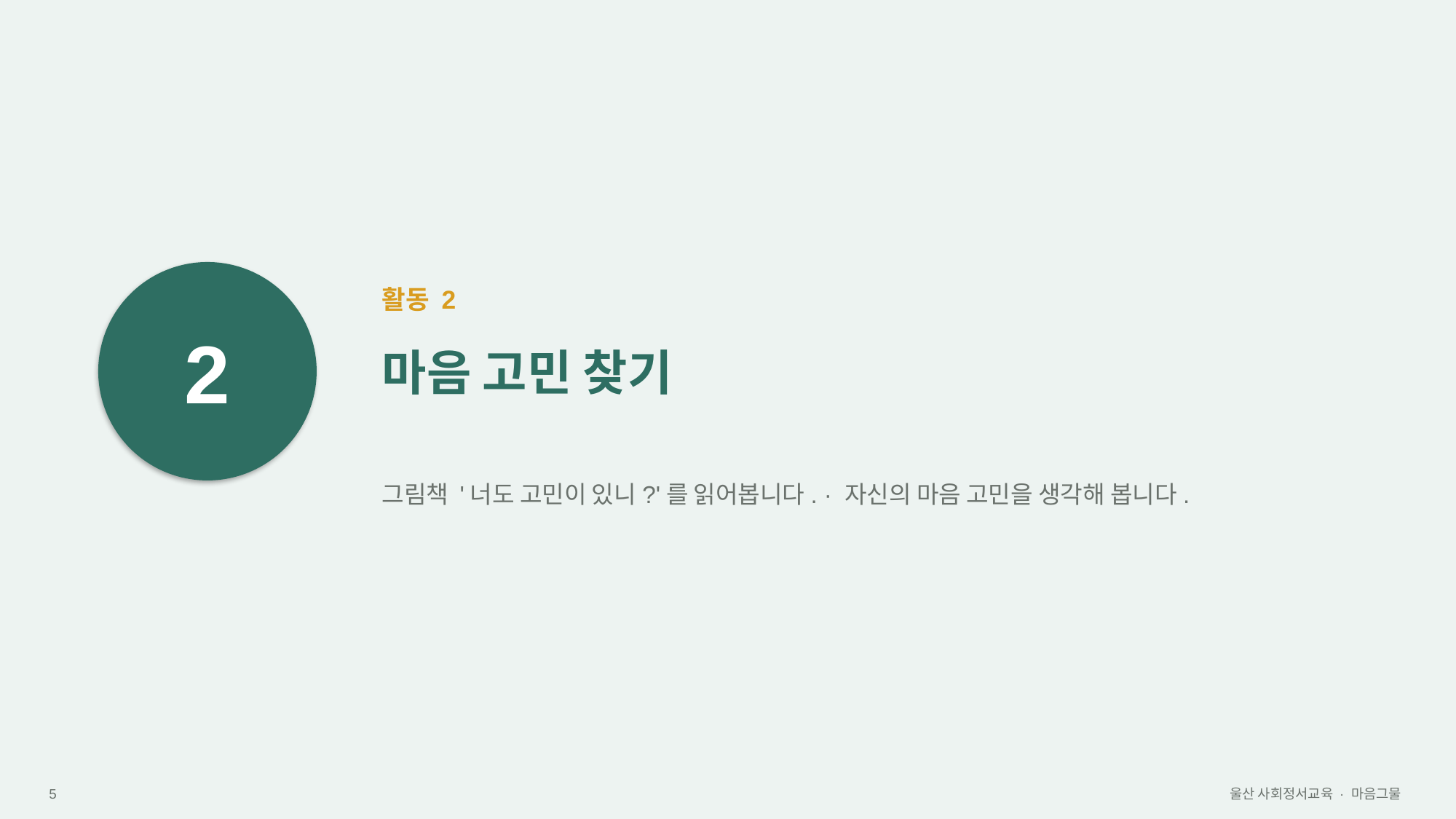

2
활동 2
마음 고민 찾기
그림책 '너도 고민이 있니?'를 읽어봅니다. · 자신의 마음 고민을 생각해 봅니다.
5
울산 사회정서교육 · 마음그물